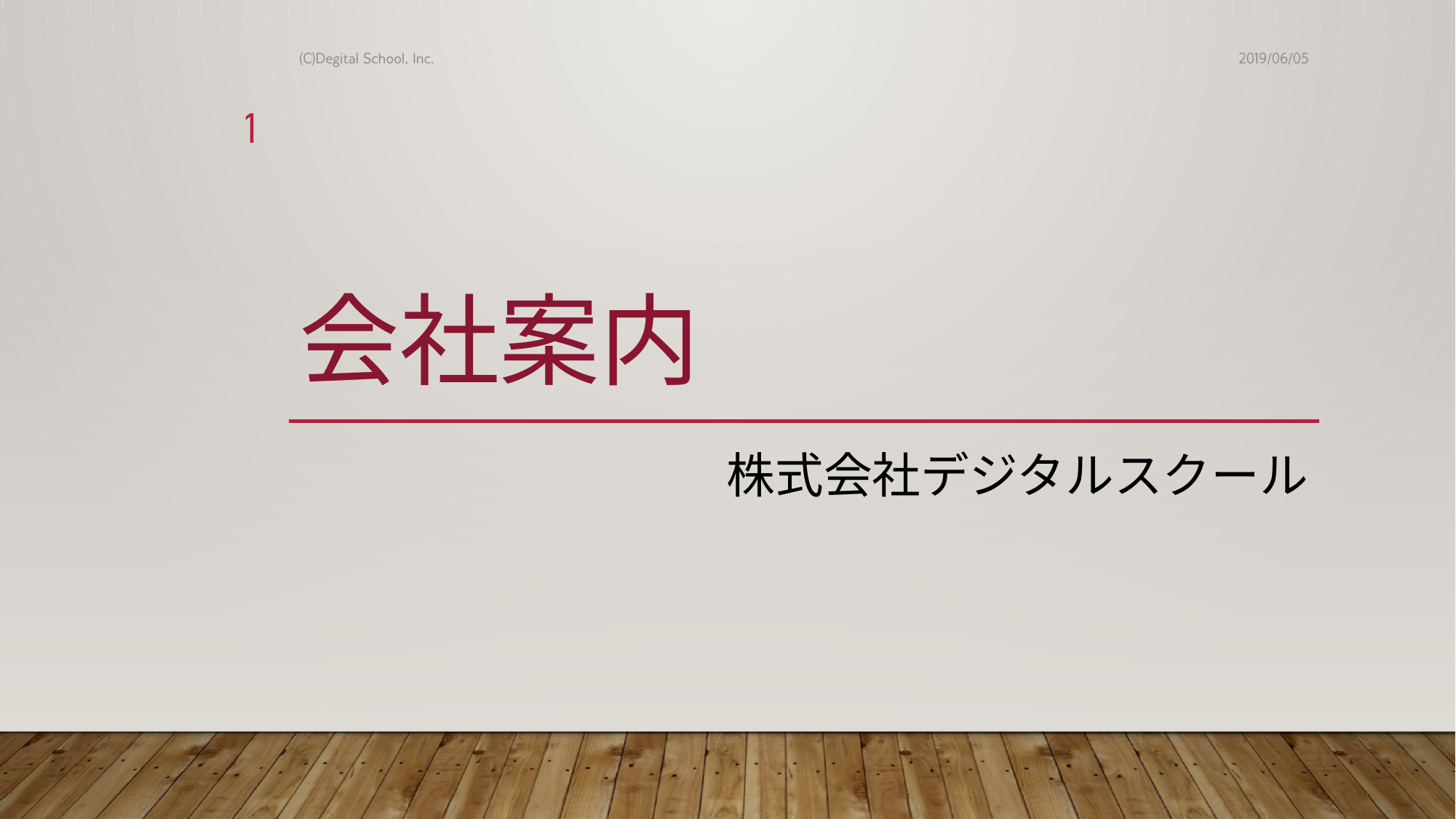

(C)Degital School, Inc.
2019/06/05
1
# 会社案内
株式会社デジタルスクール